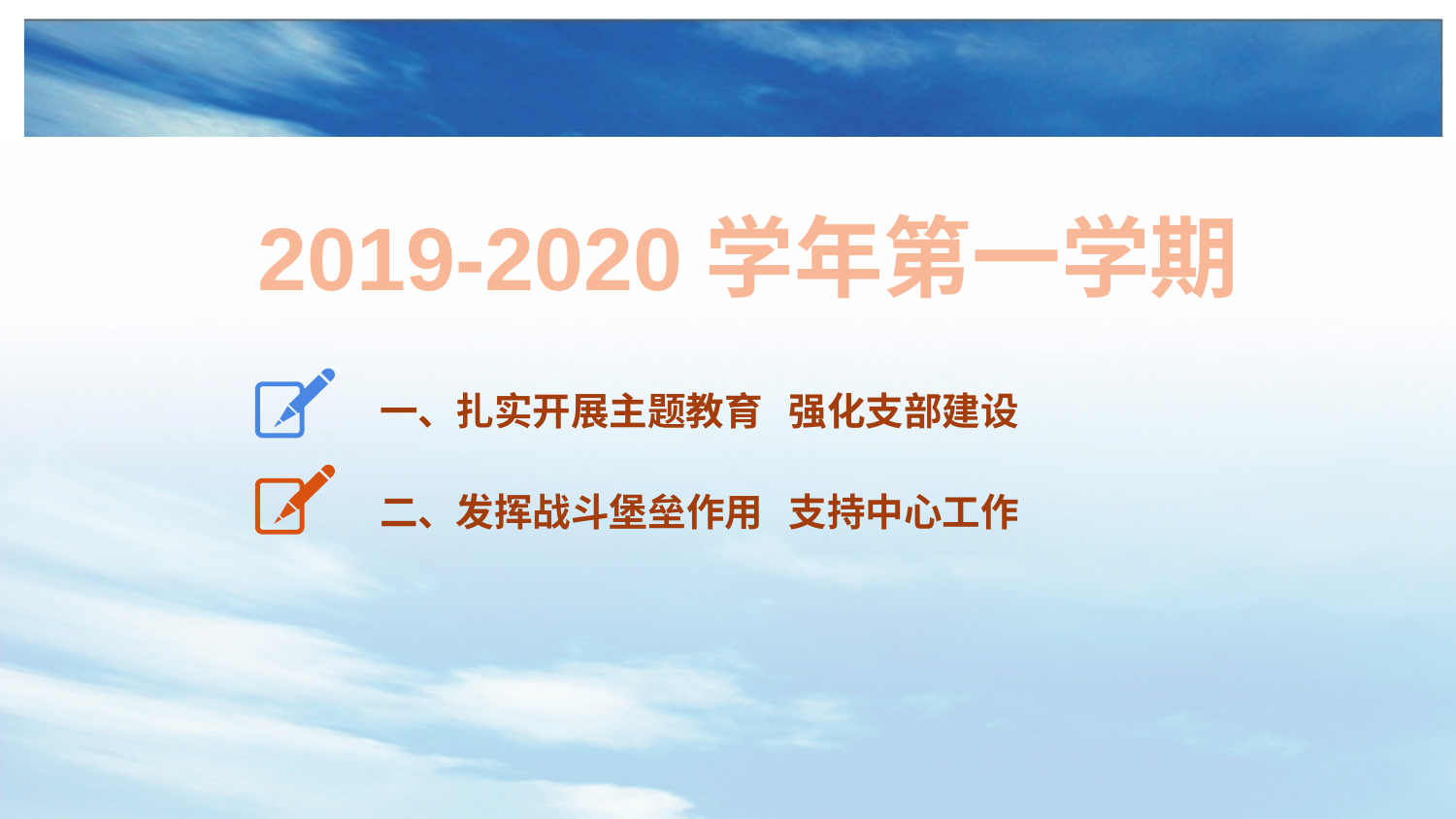

2019-2020学年第一学期

一、扎实开展主题教育   强化支部建设

二、发挥战斗堡垒作用   支持中心工作